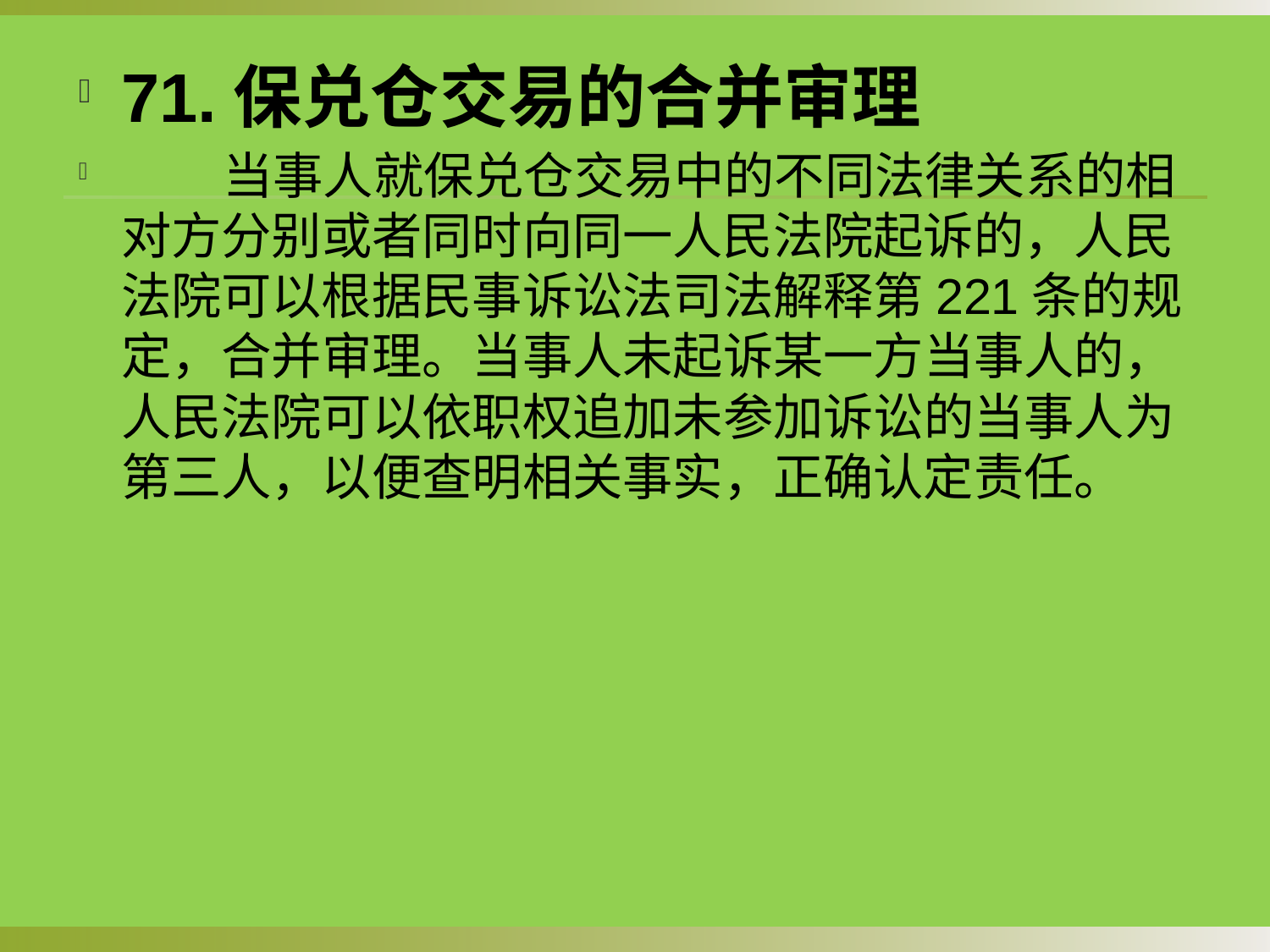

71.保兑仓交易的合并审理
        当事人就保兑仓交易中的不同法律关系的相对方分别或者同时向同一人民法院起诉的，人民法院可以根据民事诉讼法司法解释第221条的规定，合并审理。当事人未起诉某一方当事人的，人民法院可以依职权追加未参加诉讼的当事人为第三人，以便查明相关事实，正确认定责任。